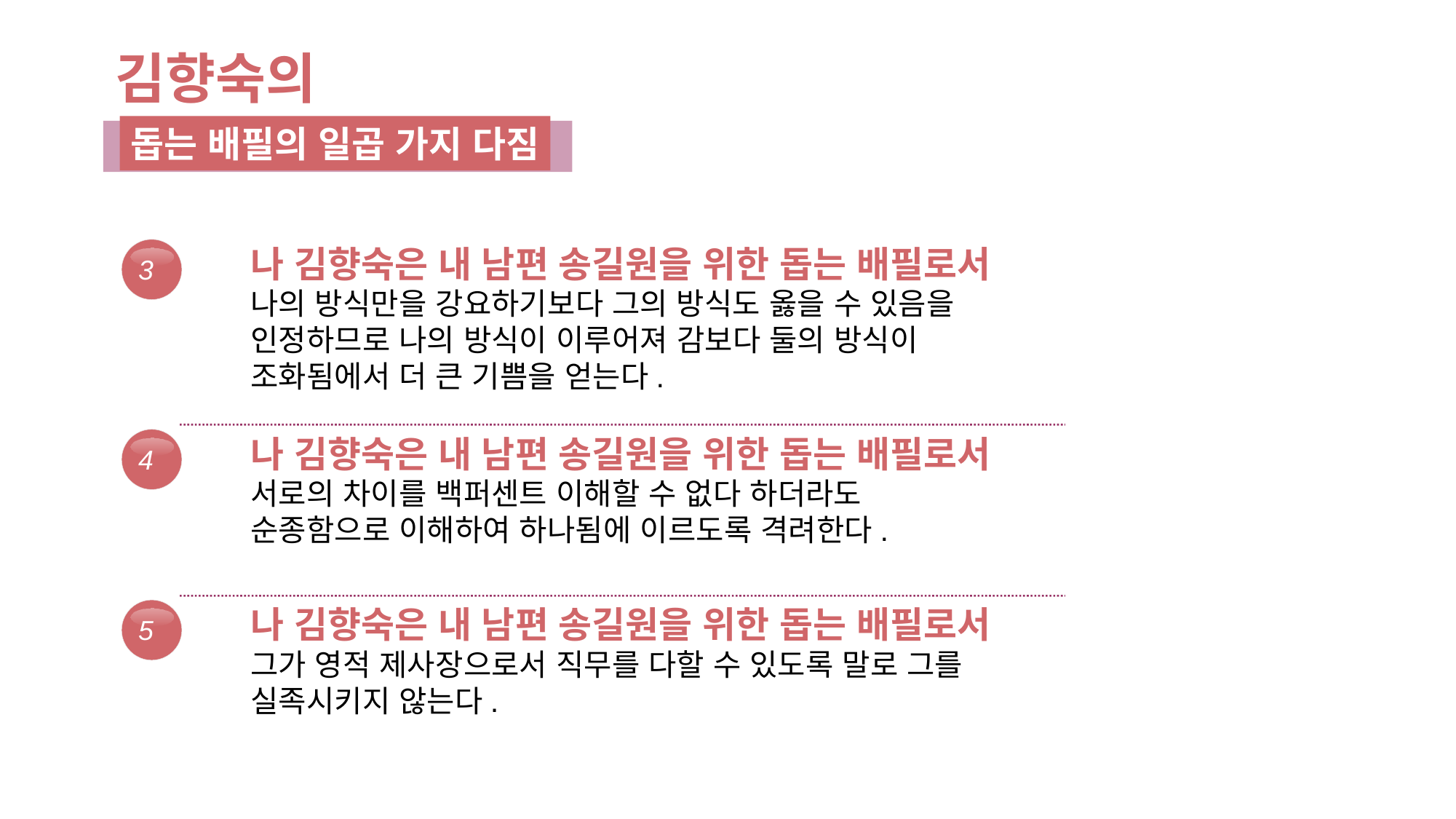

김향숙의
돕는 배필의 일곱 가지 다짐

나 김향숙은 내 남편 송길원을 위한 돕는 배필로서
나의 방식만을 강요하기보다 그의 방식도 옳을 수 있음을
인정하므로 나의 방식이 이루어져 감보다 둘의 방식이
조화됨에서 더 큰 기쁨을 얻는다.

3

나 김향숙은 내 남편 송길원을 위한 돕는 배필로서
서로의 차이를 백퍼센트 이해할 수 없다 하더라도
순종함으로 이해하여 하나됨에 이르도록 격려한다.

4

나 김향숙은 내 남편 송길원을 위한 돕는 배필로서
그가 영적 제사장으로서 직무를 다할 수 있도록 말로 그를
실족시키지 않는다.

5